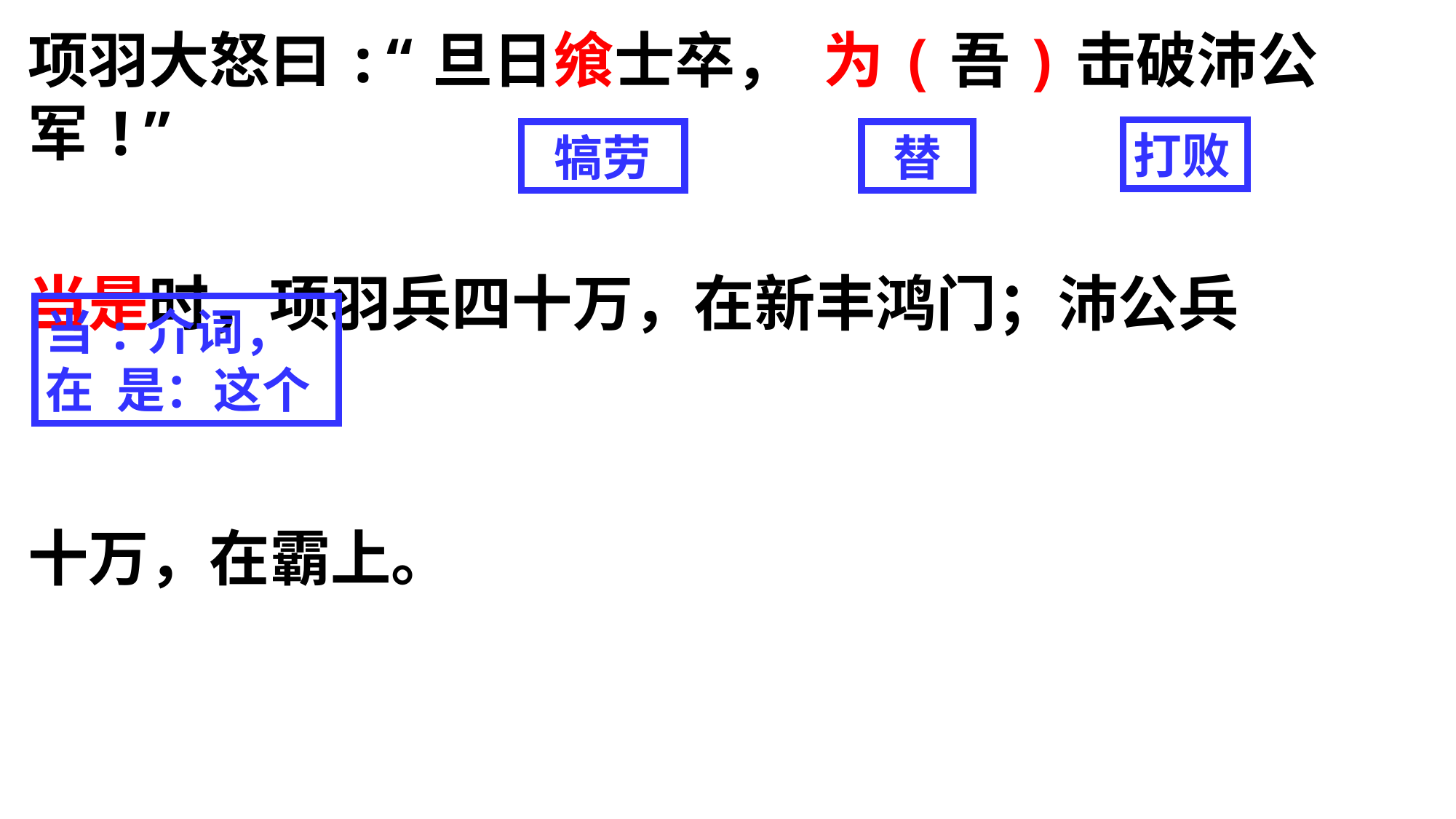

项羽大怒曰:“旦日飨士卒，  为(吾)击破沛公军!”

当是时，项羽兵四十万，在新丰鸿门；沛公兵

十万，在霸上。
打败
犒劳
替
当:介词，在  是：这个